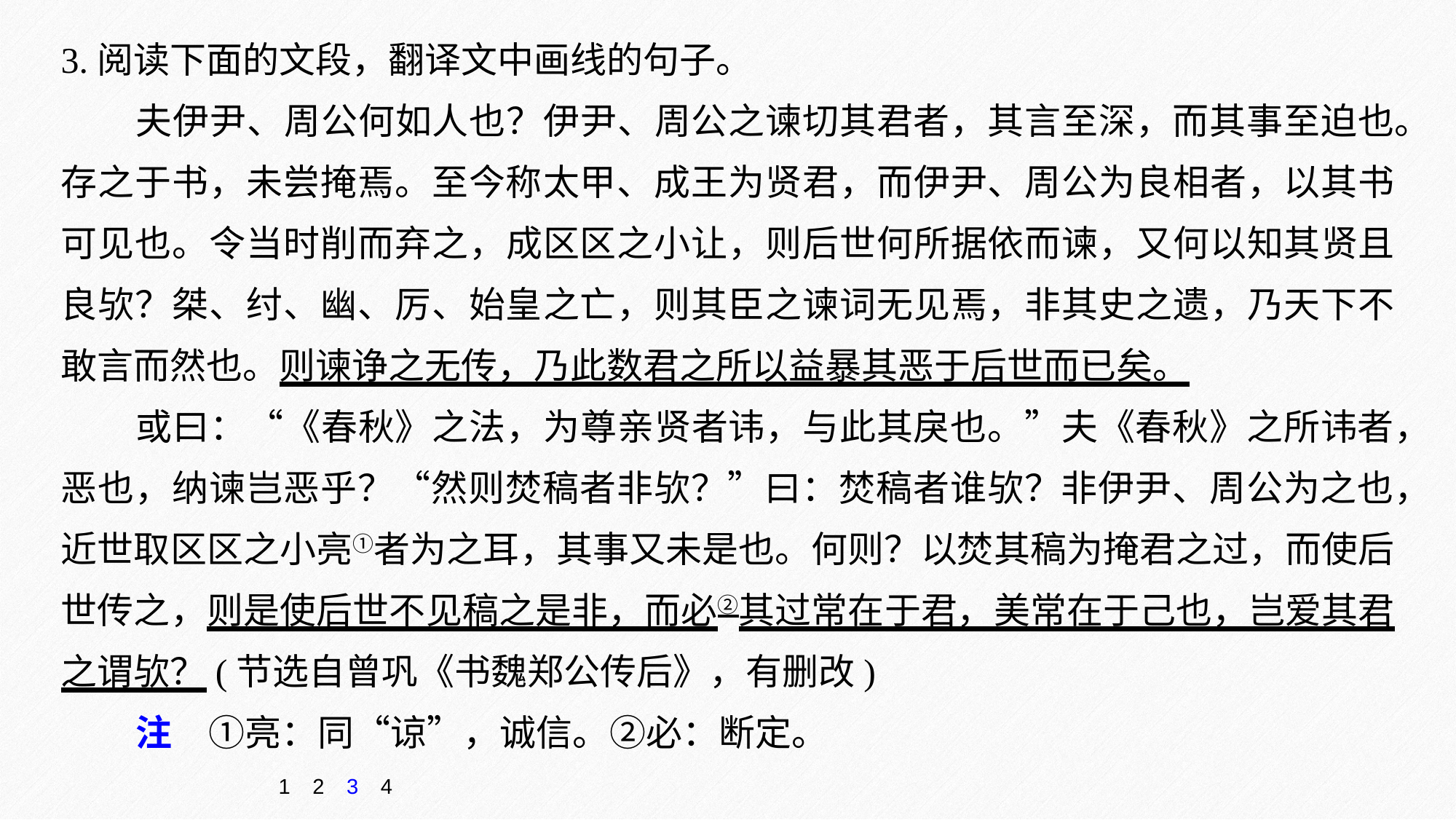

3.阅读下面的文段，翻译文中画线的句子。
夫伊尹、周公何如人也？伊尹、周公之谏切其君者，其言至深，而其事至迫也。存之于书，未尝掩焉。至今称太甲、成王为贤君，而伊尹、周公为良相者，以其书可见也。令当时削而弃之，成区区之小让，则后世何所据依而谏，又何以知其贤且良欤？桀、纣、幽、厉、始皇之亡，则其臣之谏词无见焉，非其史之遗，乃天下不敢言而然也。则谏诤之无传，乃此数君之所以益暴其恶于后世而已矣。
或曰：“《春秋》之法，为尊亲贤者讳，与此其戾也。”夫《春秋》之所讳者，恶也，纳谏岂恶乎？“然则焚稿者非欤？”曰：焚稿者谁欤？非伊尹、周公为之也，近世取区区之小亮①者为之耳，其事又未是也。何则？以焚其稿为掩君之过，而使后世传之，则是使后世不见稿之是非，而必②其过常在于君，美常在于己也，岂爱其君之谓欤？(节选自曾巩《书魏郑公传后》，有删改)
注　①亮：同“谅”，诚信。②必：断定。
1
2
3
4